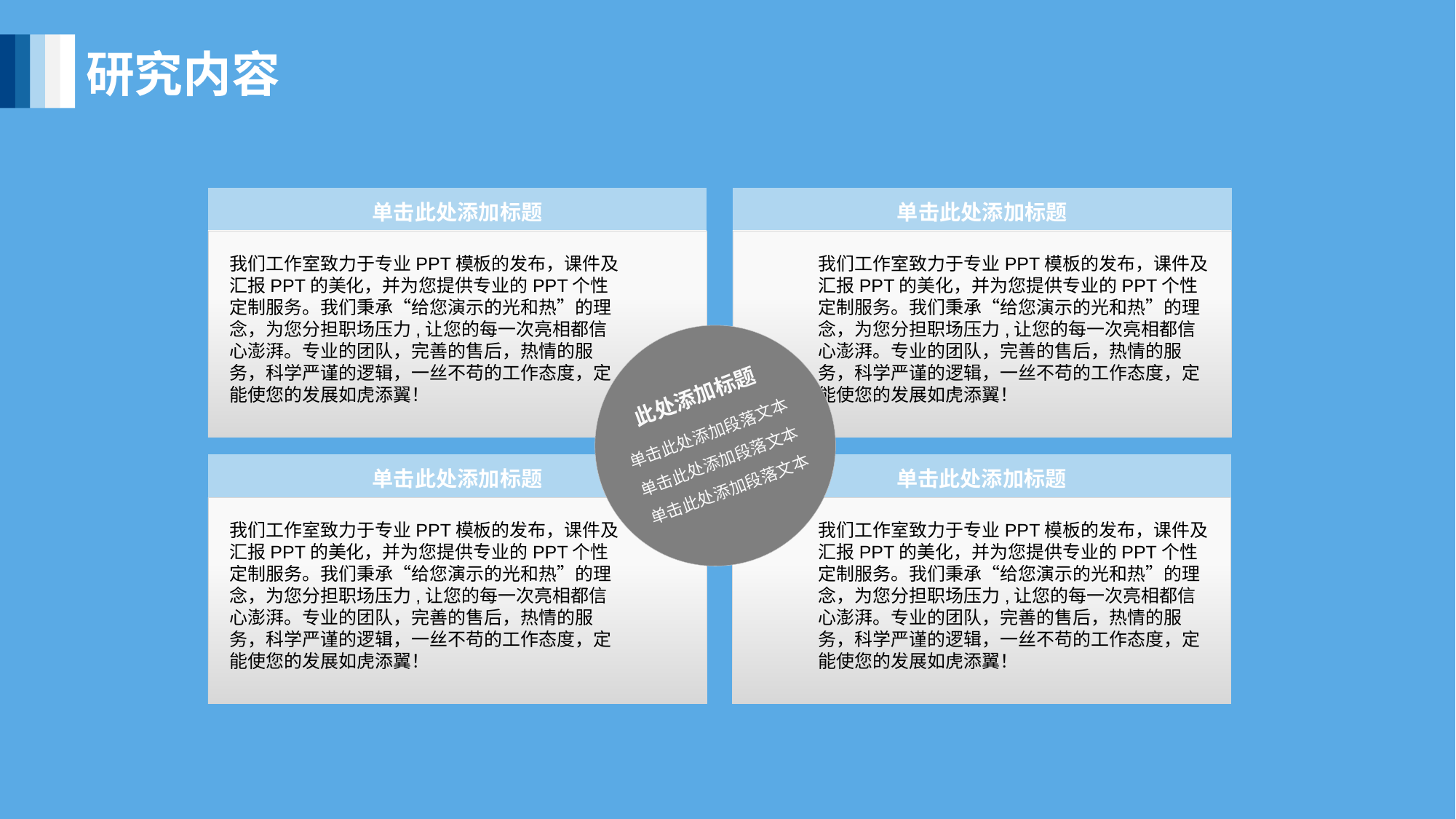

研究内容
单击此处添加标题
我们工作室致力于专业PPT模板的发布，课件及汇报PPT的美化，并为您提供专业的PPT个性定制服务。我们秉承“给您演示的光和热”的理念，为您分担职场压力,让您的每一次亮相都信心澎湃。专业的团队，完善的售后，热情的服务，科学严谨的逻辑，一丝不苟的工作态度，定能使您的发展如虎添翼！

单击此处添加标题
我们工作室致力于专业PPT模板的发布，课件及汇报PPT的美化，并为您提供专业的PPT个性定制服务。我们秉承“给您演示的光和热”的理念，为您分担职场压力,让您的每一次亮相都信心澎湃。专业的团队，完善的售后，热情的服务，科学严谨的逻辑，一丝不苟的工作态度，定能使您的发展如虎添翼！

此处添加标题
单击此处添加段落文本单击此处添加段落文本单击此处添加段落文本
单击此处添加标题
我们工作室致力于专业PPT模板的发布，课件及汇报PPT的美化，并为您提供专业的PPT个性定制服务。我们秉承“给您演示的光和热”的理念，为您分担职场压力,让您的每一次亮相都信心澎湃。专业的团队，完善的售后，热情的服务，科学严谨的逻辑，一丝不苟的工作态度，定能使您的发展如虎添翼！

单击此处添加标题
我们工作室致力于专业PPT模板的发布，课件及汇报PPT的美化，并为您提供专业的PPT个性定制服务。我们秉承“给您演示的光和热”的理念，为您分担职场压力,让您的每一次亮相都信心澎湃。专业的团队，完善的售后，热情的服务，科学严谨的逻辑，一丝不苟的工作态度，定能使您的发展如虎添翼！